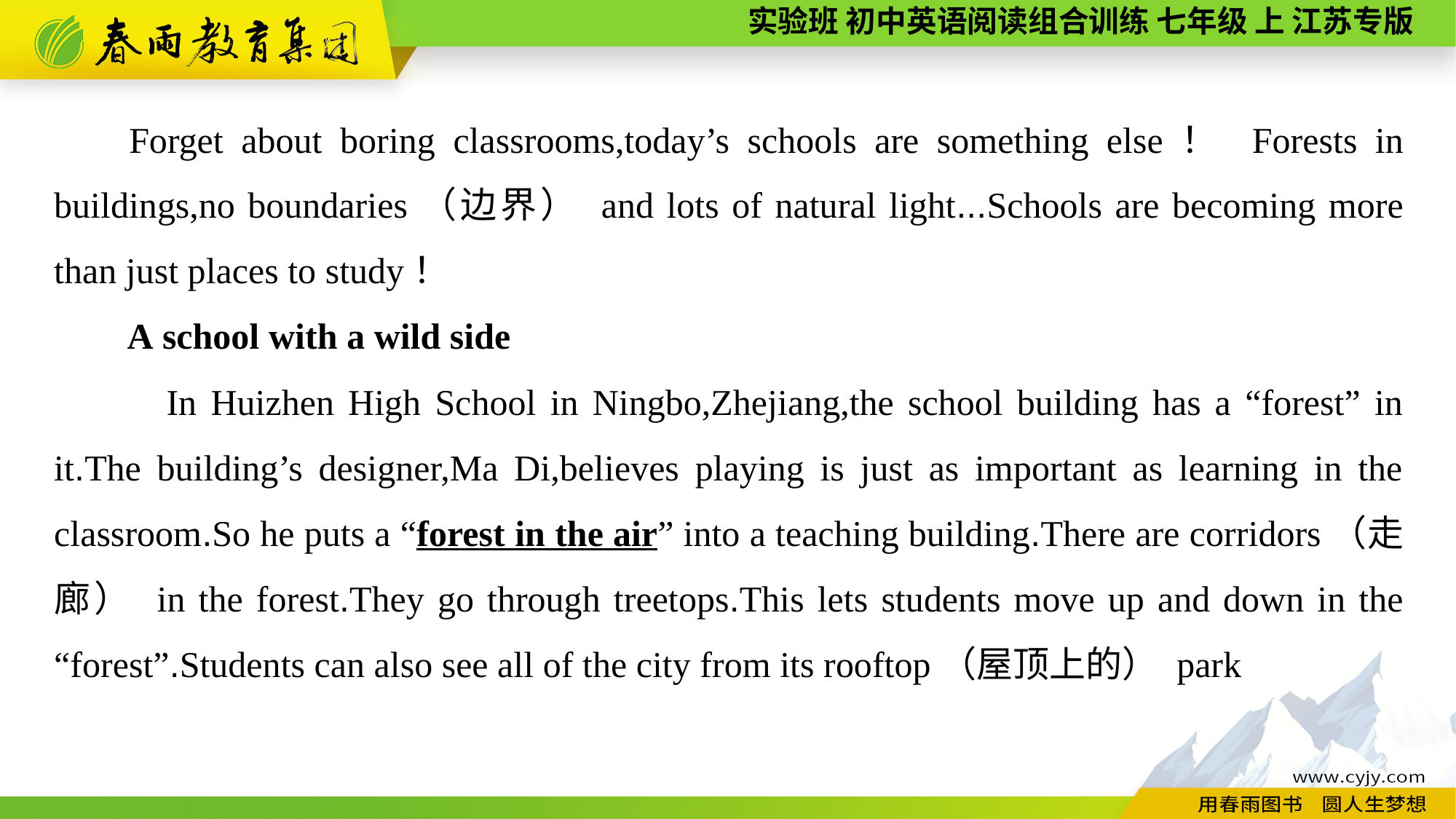

Forget about boring classrooms,today’s schools are something else！ Forests in buildings,no boundaries（边界） and lots of natural light...Schools are becoming more than just places to study！
A school with a wild side
        In Huizhen High School in Ningbo,Zhejiang,the school building has a “forest” in it.The building’s designer,Ma Di,believes playing is just as important as learning in the classroom.So he puts a “forest in the air” into a teaching building.There are corridors（走廊） in the forest.They go through treetops.This lets students move up and down in the “forest”.Students can also see all of the city from its rooftop（屋顶上的） park